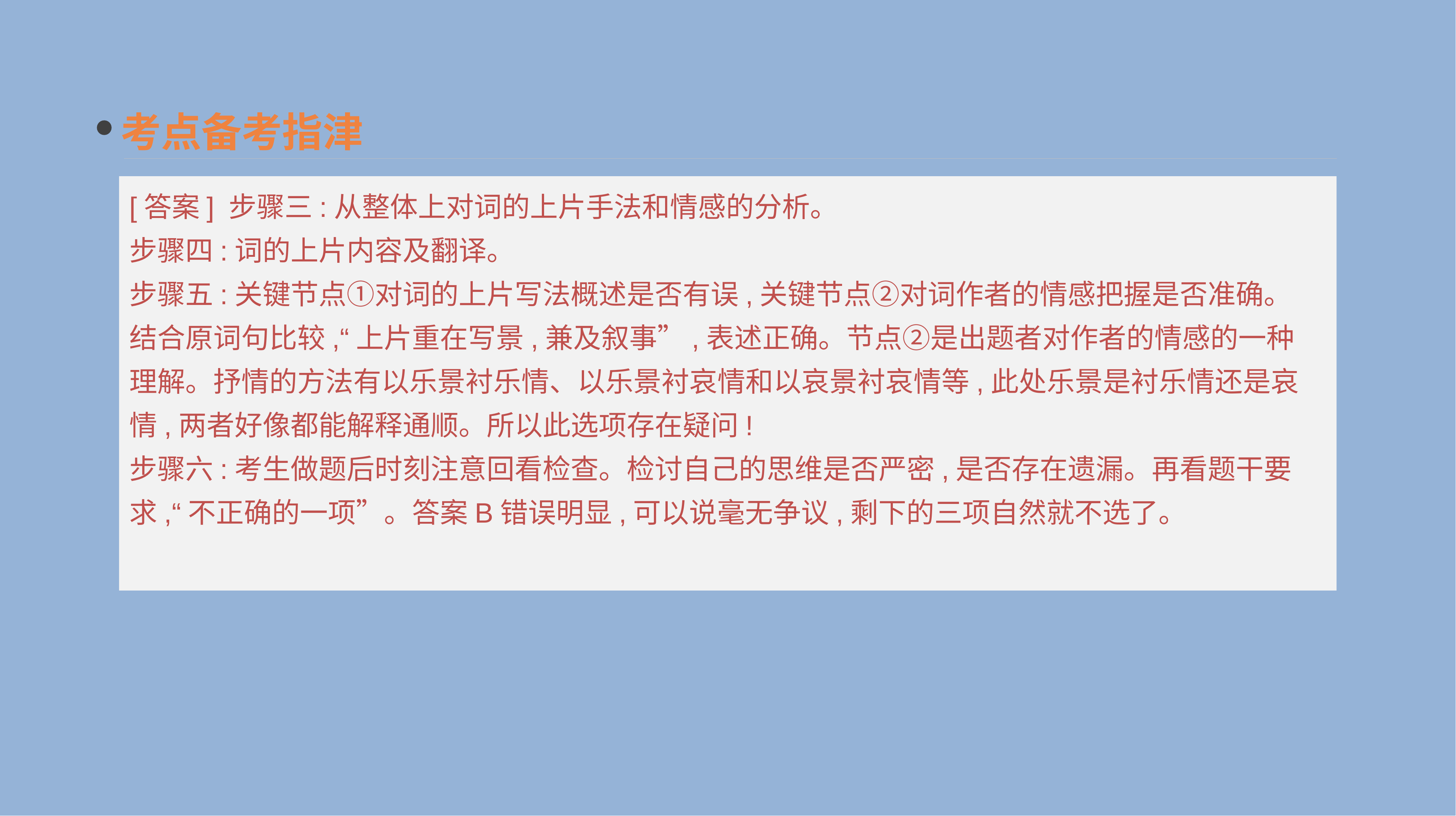

考点备考指津

[答案] 步骤三:从整体上对词的上片手法和情感的分析。
步骤四:词的上片内容及翻译。
步骤五:关键节点①对词的上片写法概述是否有误,关键节点②对词作者的情感把握是否准确。
结合原词句比较,“上片重在写景,兼及叙事”,表述正确。节点②是出题者对作者的情感的一种理解。抒情的方法有以乐景衬乐情、以乐景衬哀情和以哀景衬哀情等,此处乐景是衬乐情还是哀情,两者好像都能解释通顺。所以此选项存在疑问!
步骤六:考生做题后时刻注意回看检查。检讨自己的思维是否严密,是否存在遗漏。再看题干要求,“不正确的一项”。答案B错误明显,可以说毫无争议,剩下的三项自然就不选了。